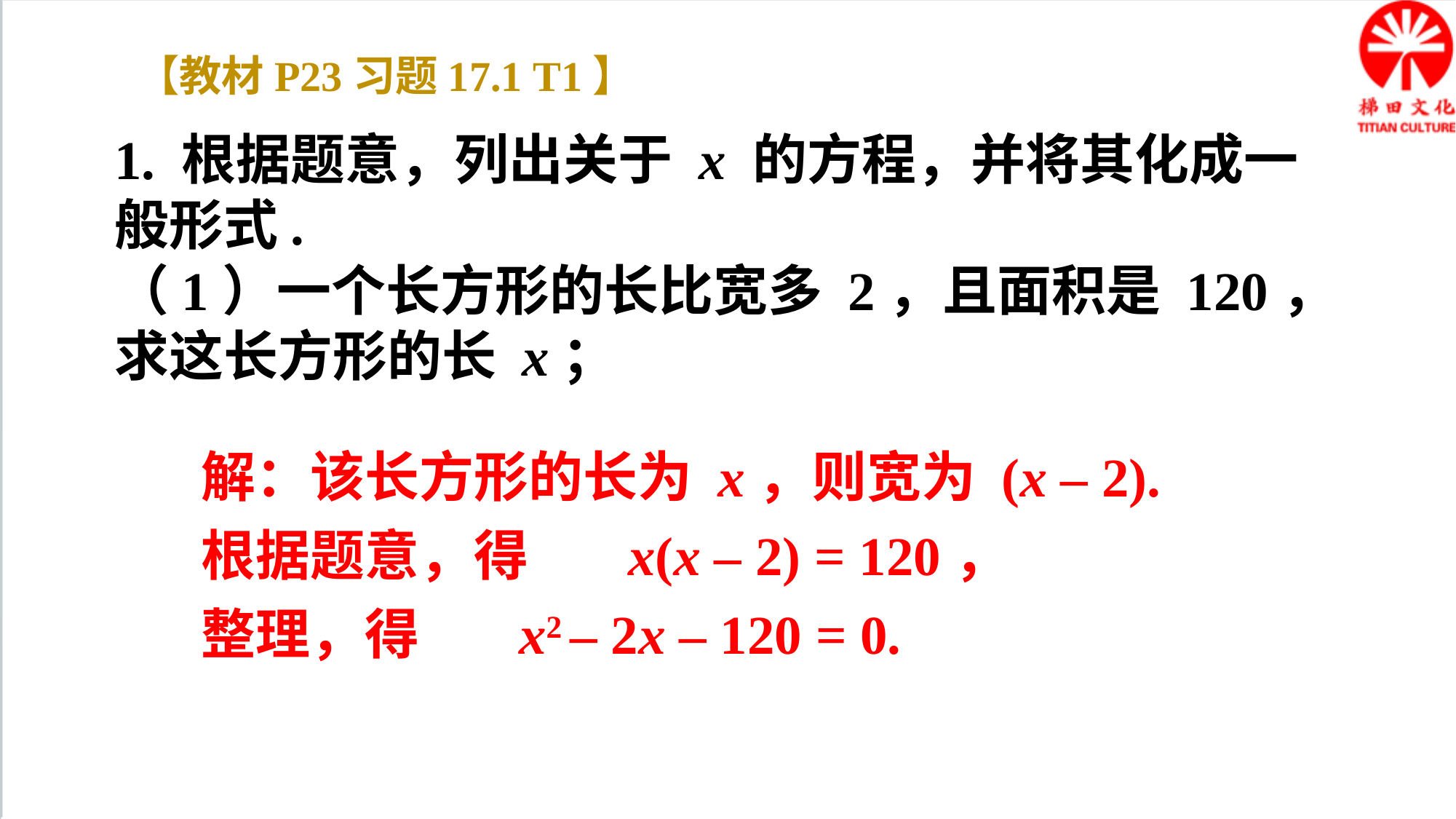

【教材P23习题17.1 T1】
1. 根据题意，列出关于 x 的方程，并将其化成一般形式.
（1）一个长方形的长比宽多 2，且面积是 120，求这长方形的长 x；
解：该长方形的长为 x，则宽为 (x – 2).
根据题意，得       x(x – 2) = 120，
整理，得       x2 – 2x – 120 = 0.